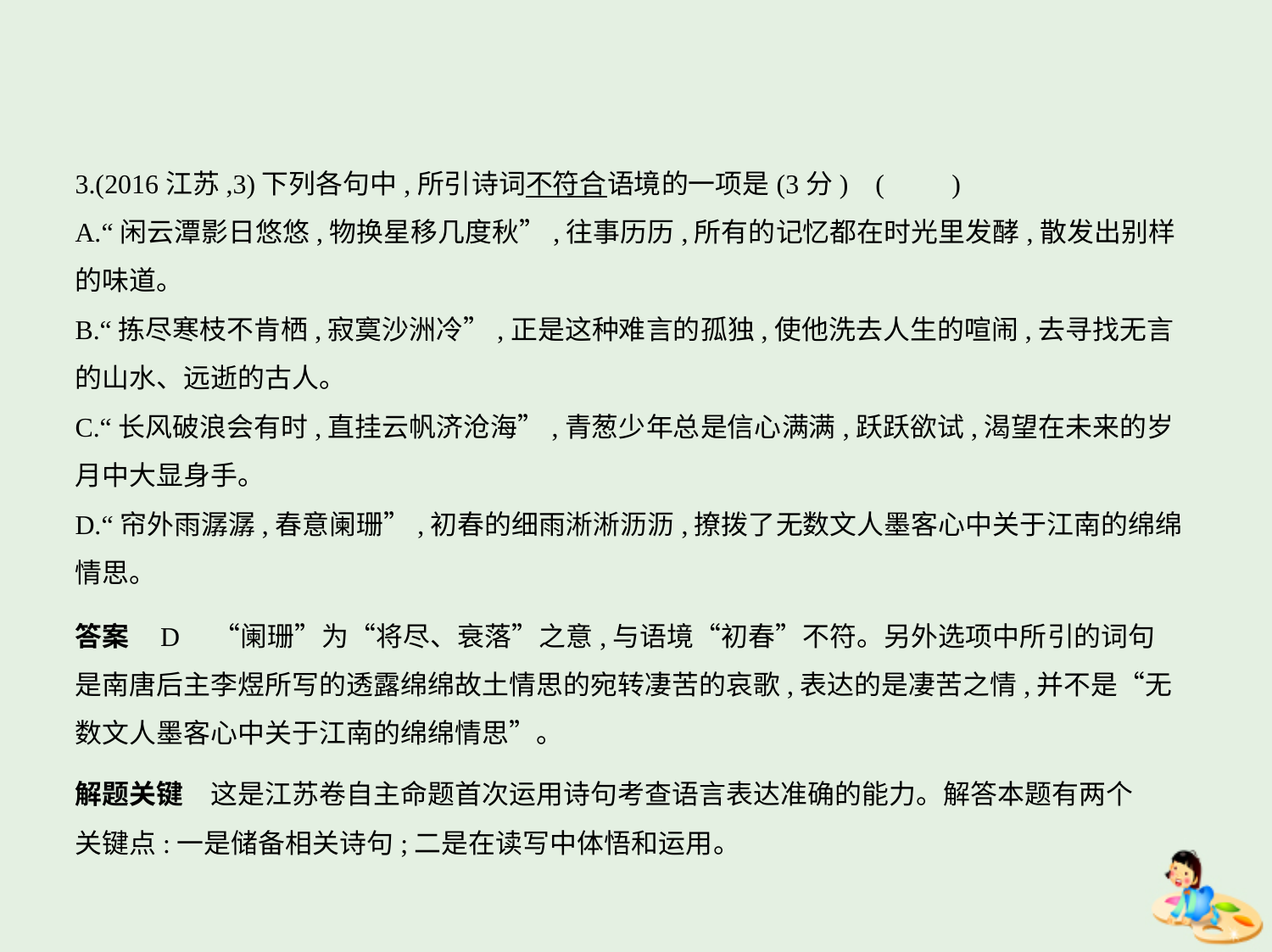

3.(2016江苏,3)下列各句中,所引诗词不符合语境的一项是(3分) (　　)
A.“闲云潭影日悠悠,物换星移几度秋”,往事历历,所有的记忆都在时光里发酵,散发出别样
的味道。
B.“拣尽寒枝不肯栖,寂寞沙洲冷”,正是这种难言的孤独,使他洗去人生的喧闹,去寻找无言
的山水、远逝的古人。
C.“长风破浪会有时,直挂云帆济沧海”,青葱少年总是信心满满,跃跃欲试,渴望在未来的岁
月中大显身手。
D.“帘外雨潺潺,春意阑珊”,初春的细雨淅淅沥沥,撩拨了无数文人墨客心中关于江南的绵绵
情思。
答案    D　“阑珊”为“将尽、衰落”之意,与语境“初春”不符。另外选项中所引的词句
是南唐后主李煜所写的透露绵绵故土情思的宛转凄苦的哀歌,表达的是凄苦之情,并不是“无
数文人墨客心中关于江南的绵绵情思”。
解题关键　这是江苏卷自主命题首次运用诗句考查语言表达准确的能力。解答本题有两个
关键点:一是储备相关诗句;二是在读写中体悟和运用。